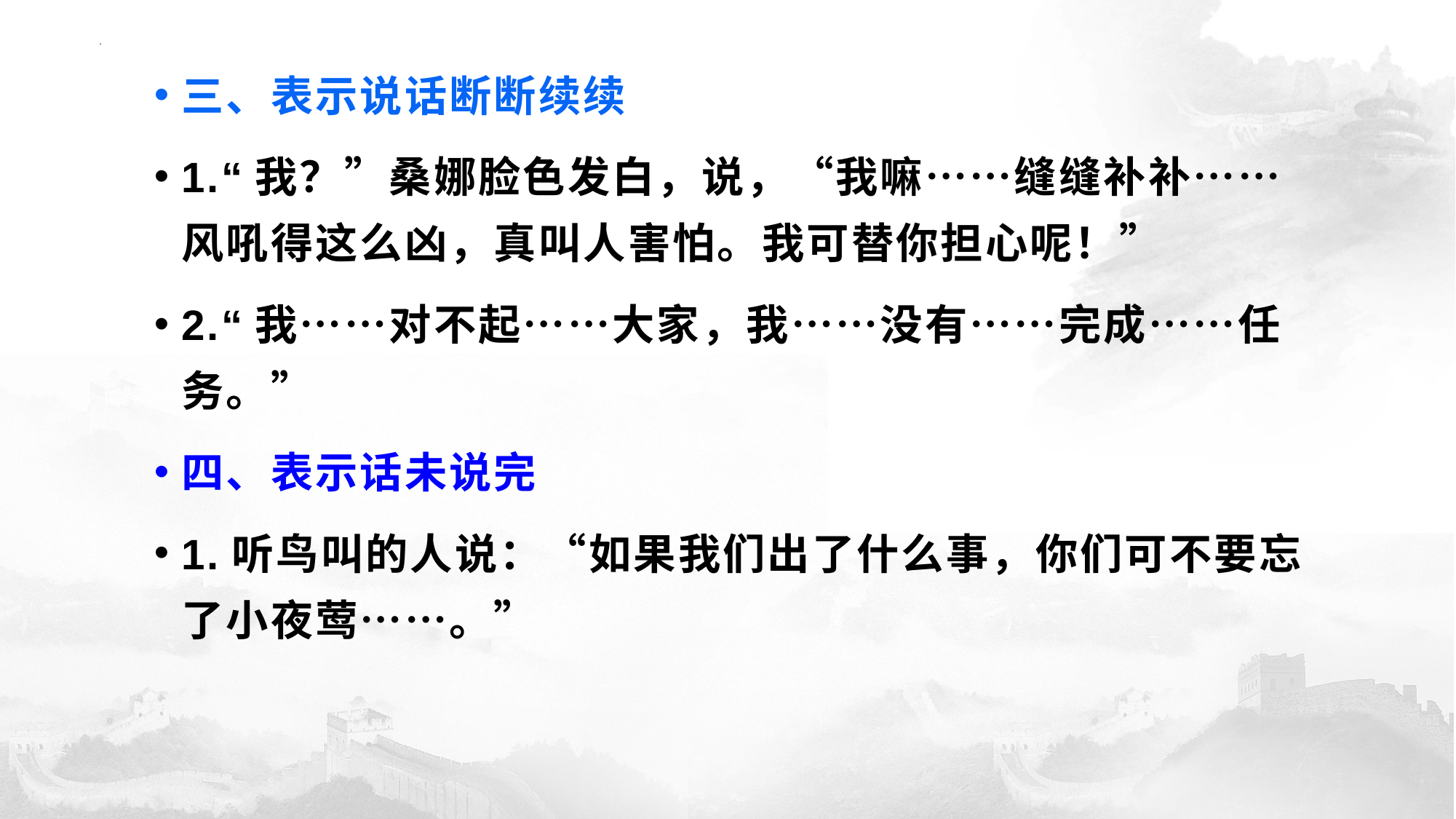

三、表示说话断断续续
1.“我？”桑娜脸色发白，说，“我嘛……缝缝补补……风吼得这么凶，真叫人害怕。我可替你担心呢！”
2.“我……对不起……大家，我……没有……完成……任务。”
四、表示话未说完
1.听鸟叫的人说：“如果我们出了什么事，你们可不要忘了小夜莺……。”